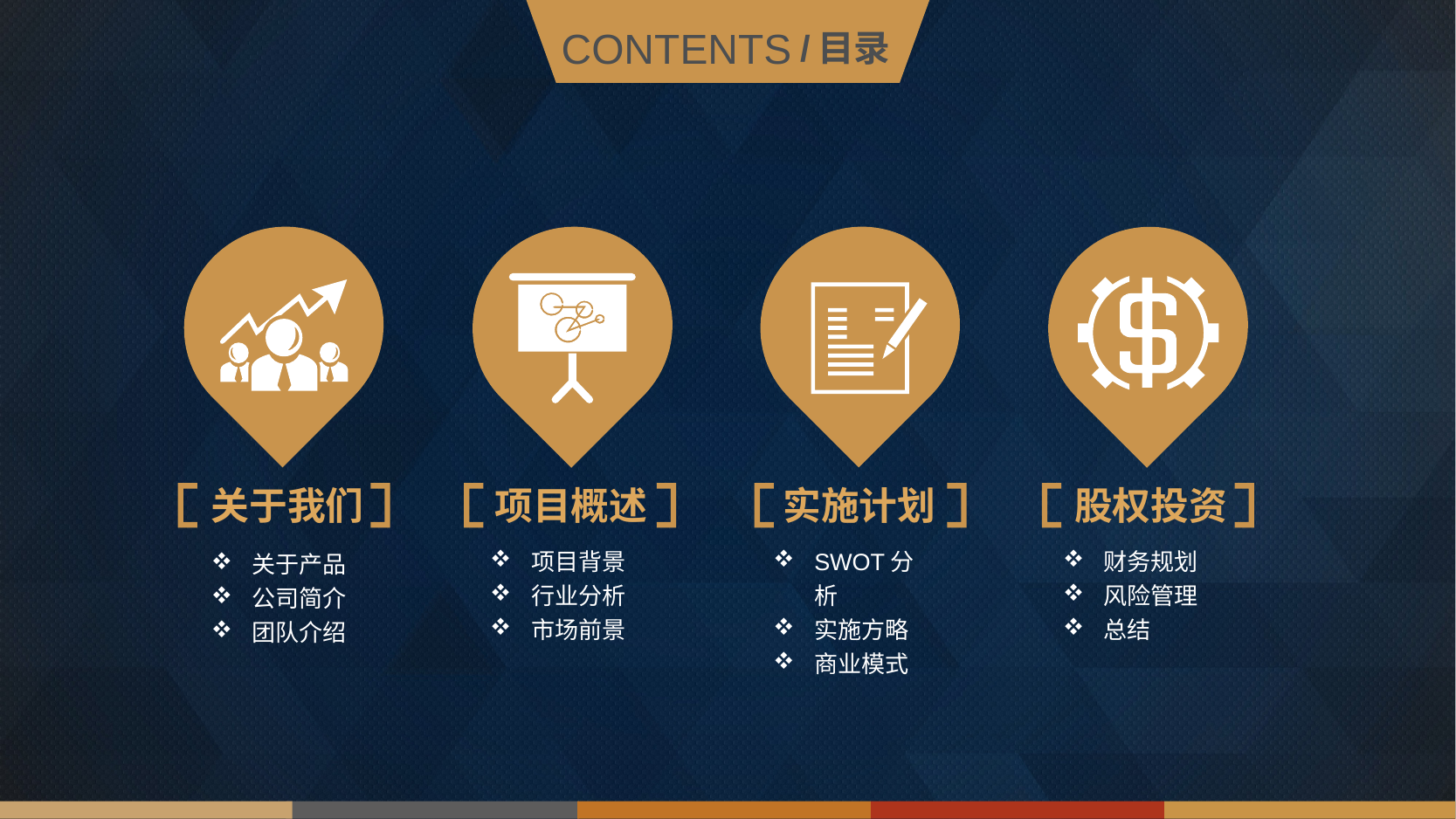

/ 目录
CONTENTS

项目概述
实施计划
关于我们
股权投资

项目背景
行业分析
市场前景
SWOT分析
实施方略
商业模式

财务规划
风险管理
总结

关于产品
公司简介
团队介绍